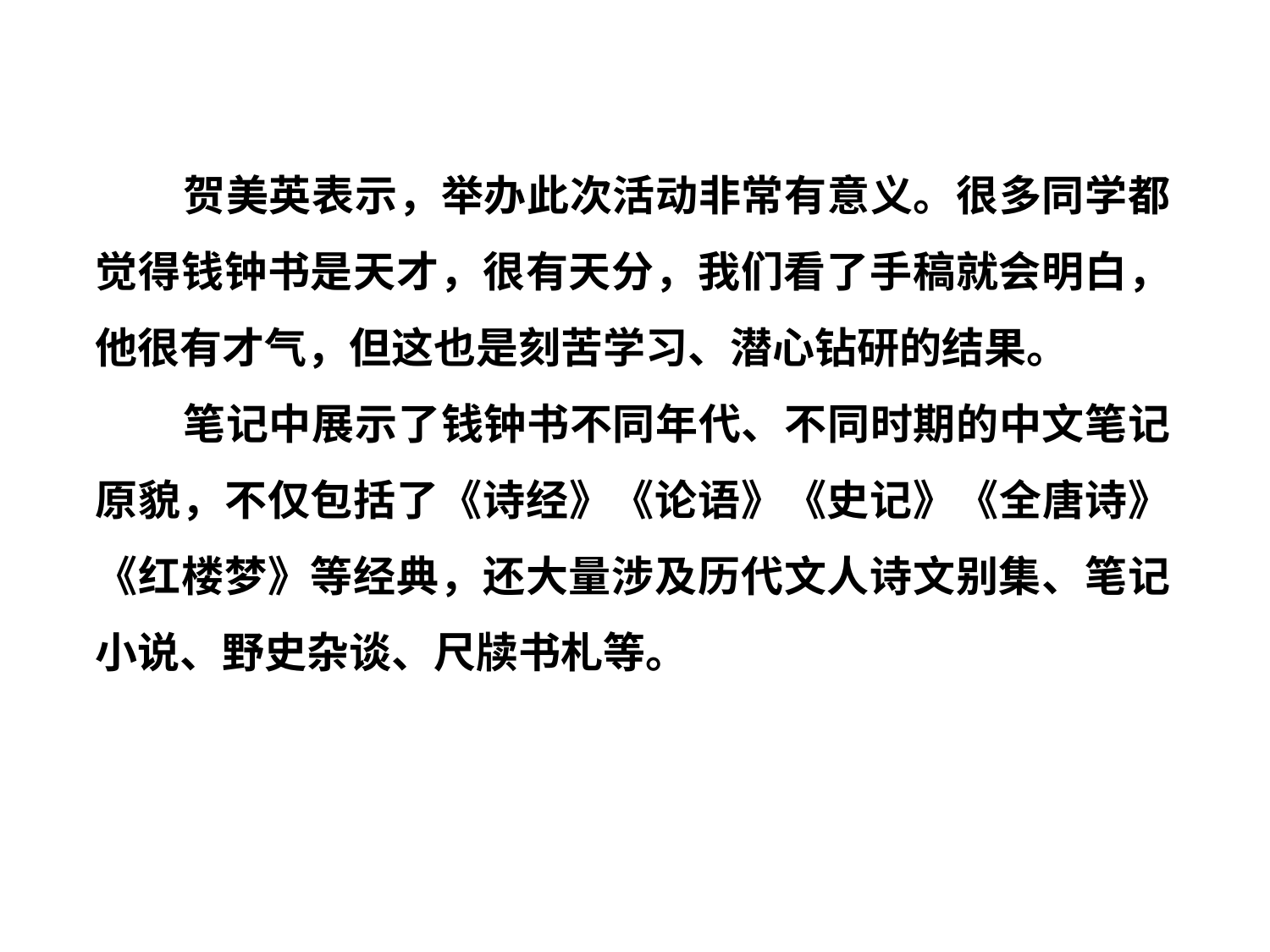

贺美英表示，举办此次活动非常有意义。很多同学都觉得钱钟书是天才，很有天分，我们看了手稿就会明白，他很有才气，但这也是刻苦学习、潜心钻研的结果。
笔记中展示了钱钟书不同年代、不同时期的中文笔记原貌，不仅包括了《诗经》《论语》《史记》《全唐诗》《红楼梦》等经典，还大量涉及历代文人诗文别集、笔记小说、野史杂谈、尺牍书札等。